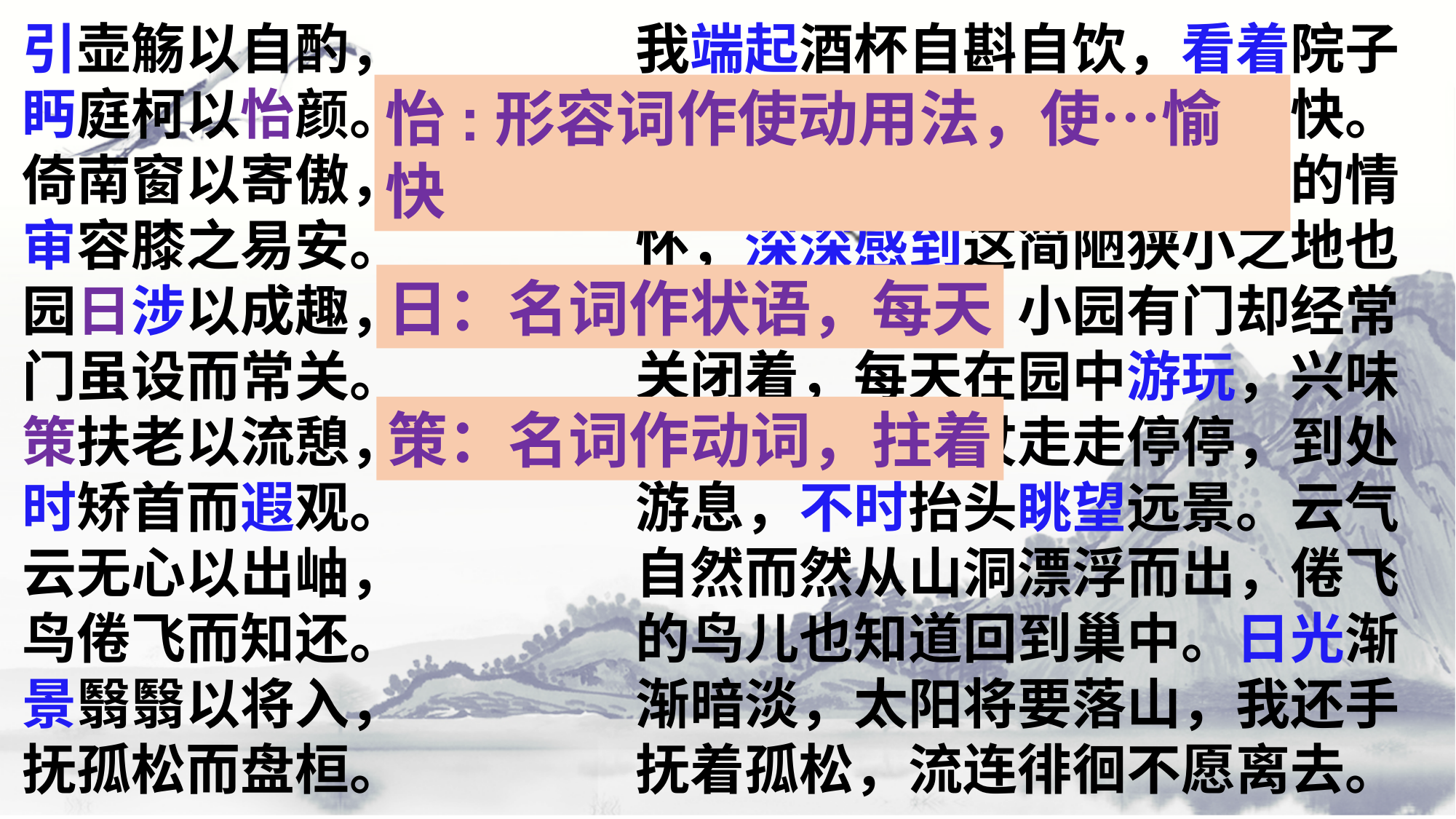

引壶觞以自酌，
眄庭柯以怡颜。
倚南窗以寄傲，
审容膝之易安。
园日涉以成趣，
门虽设而常关。
策扶老以流憩，
时矫首而遐观。
云无心以出岫，
鸟倦飞而知还。
景翳翳以将入，
抚孤松而盘桓。
我端起酒杯自斟自饮，看着院子里的树木，使我感到非常愉快。倚着南窗寄托自己傲然自得的情怀，深深感到这简陋狭小之地也可以使人安乐。小园有门却经常关闭着，每天在园中游玩，兴味无穷；拄着手杖走走停停，到处游息，不时抬头眺望远景。云气自然而然从山洞漂浮而出，倦飞的鸟儿也知道回到巢中。日光渐渐暗淡，太阳将要落山，我还手抚着孤松，流连徘徊不愿离去。
怡:形容词作使动用法，使…愉快
日：名词作状语，每天
策：名词作动词，拄着